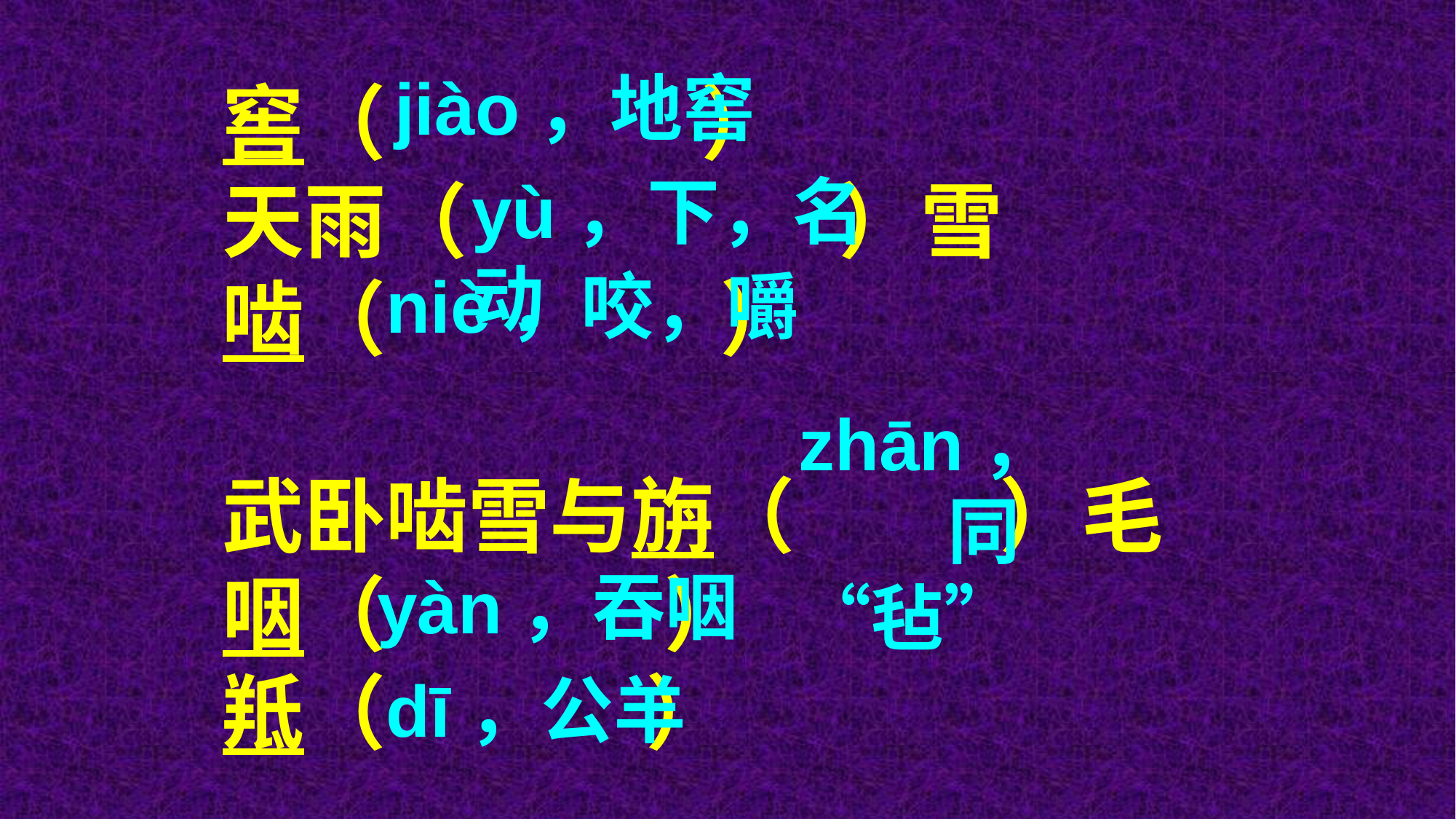

jiào，地窖
窖（                 ）
天雨（                    ）雪
啮（                  ）

武卧啮雪与旃（           ）毛咽（               ）
羝（              ）
yù，下，名动
niè，咬，嚼
zhān，            同“毡”
yàn，吞咽
dī，公羊